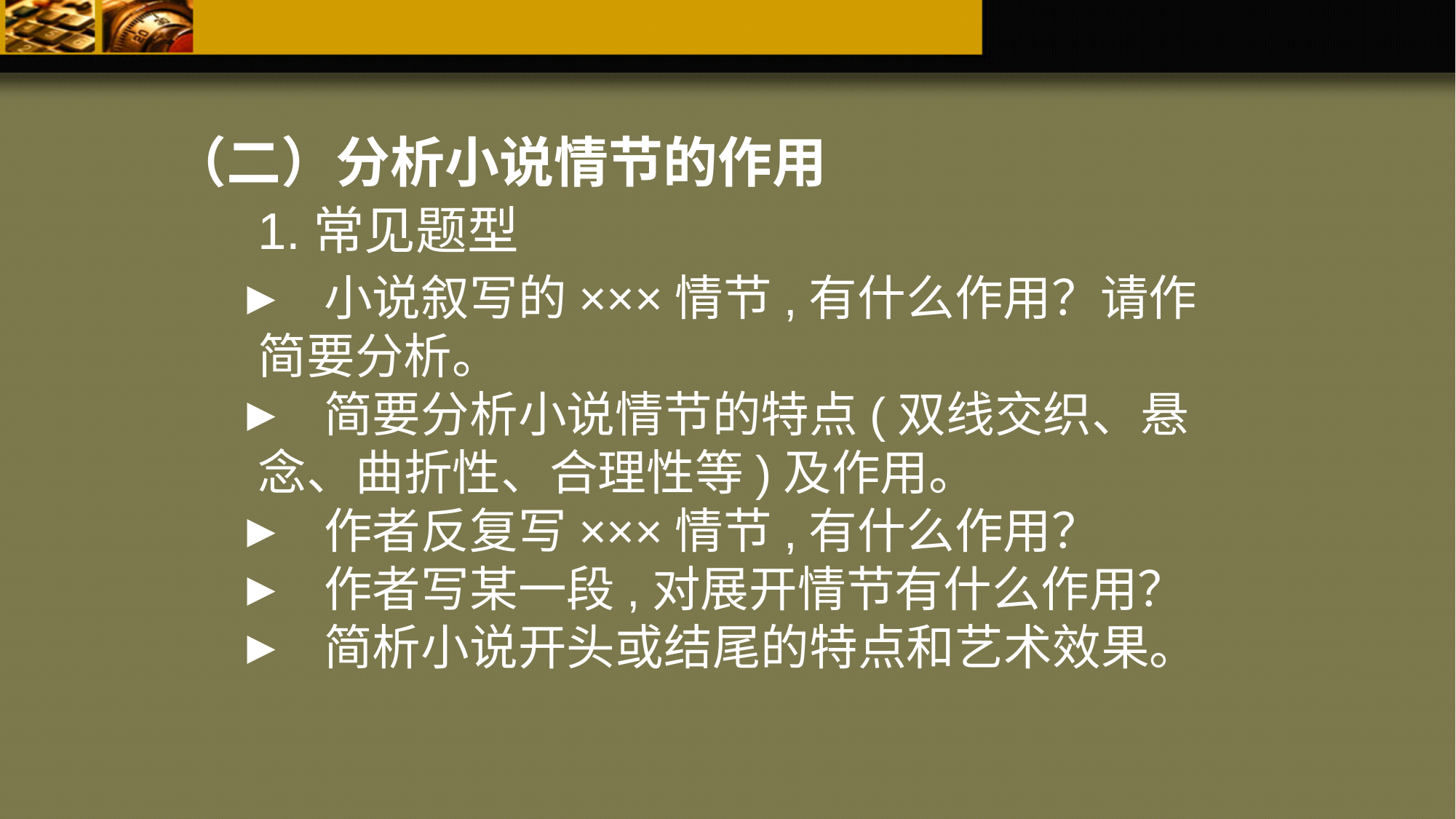

（二）分析小说情节的作用
1.常见题型
  小说叙写的×××情节,有什么作用？请作简要分析。
  简要分析小说情节的特点(双线交织、悬念、曲折性、合理性等)及作用。
  作者反复写×××情节,有什么作用？
  作者写某一段,对展开情节有什么作用？
  简析小说开头或结尾的特点和艺术效果。